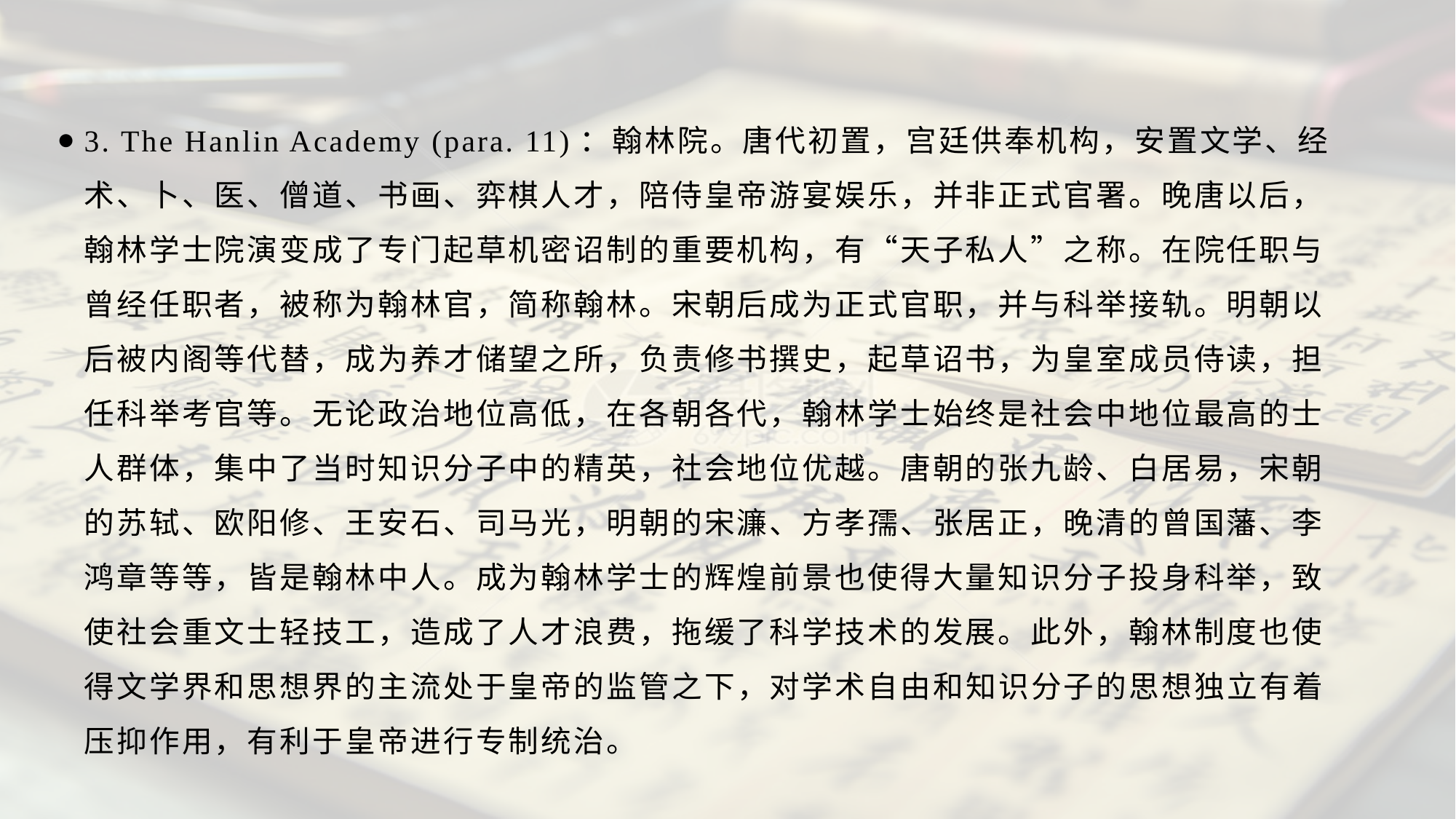

3. The Hanlin Academy (para. 11)：翰林院。唐代初置，宫廷供奉机构，安置文学、经术、卜、医、僧道、书画、弈棋人才，陪侍皇帝游宴娱乐，并非正式官署。晚唐以后，翰林学士院演变成了专门起草机密诏制的重要机构，有“天子私人”之称。在院任职与曾经任职者，被称为翰林官，简称翰林。宋朝后成为正式官职，并与科举接轨。明朝以后被内阁等代替，成为养才储望之所，负责修书撰史，起草诏书，为皇室成员侍读，担任科举考官等。无论政治地位高低，在各朝各代，翰林学士始终是社会中地位最高的士人群体，集中了当时知识分子中的精英，社会地位优越。唐朝的张九龄、白居易，宋朝的苏轼、欧阳修、王安石、司马光，明朝的宋濂、方孝孺、张居正，晚清的曾国藩、李鸿章等等，皆是翰林中人。成为翰林学士的辉煌前景也使得大量知识分子投身科举，致使社会重文士轻技工，造成了人才浪费，拖缓了科学技术的发展。此外，翰林制度也使得文学界和思想界的主流处于皇帝的监管之下，对学术自由和知识分子的思想独立有着压抑作用，有利于皇帝进行专制统治。